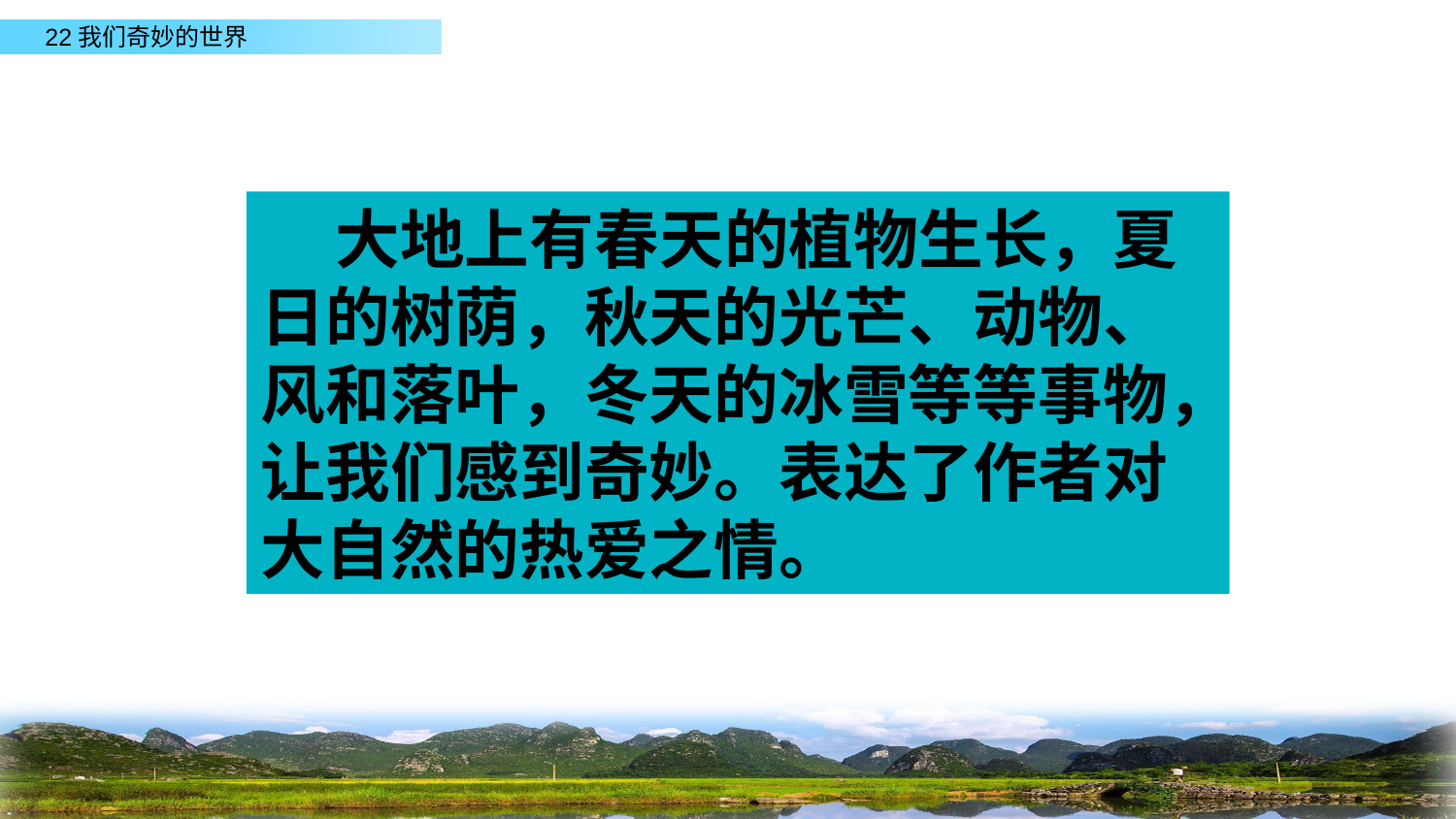

大地上有春天的植物生长，夏日的树荫，秋天的光芒、动物、风和落叶，冬天的冰雪等等事物，让我们感到奇妙。表达了作者对大自然的热爱之情。